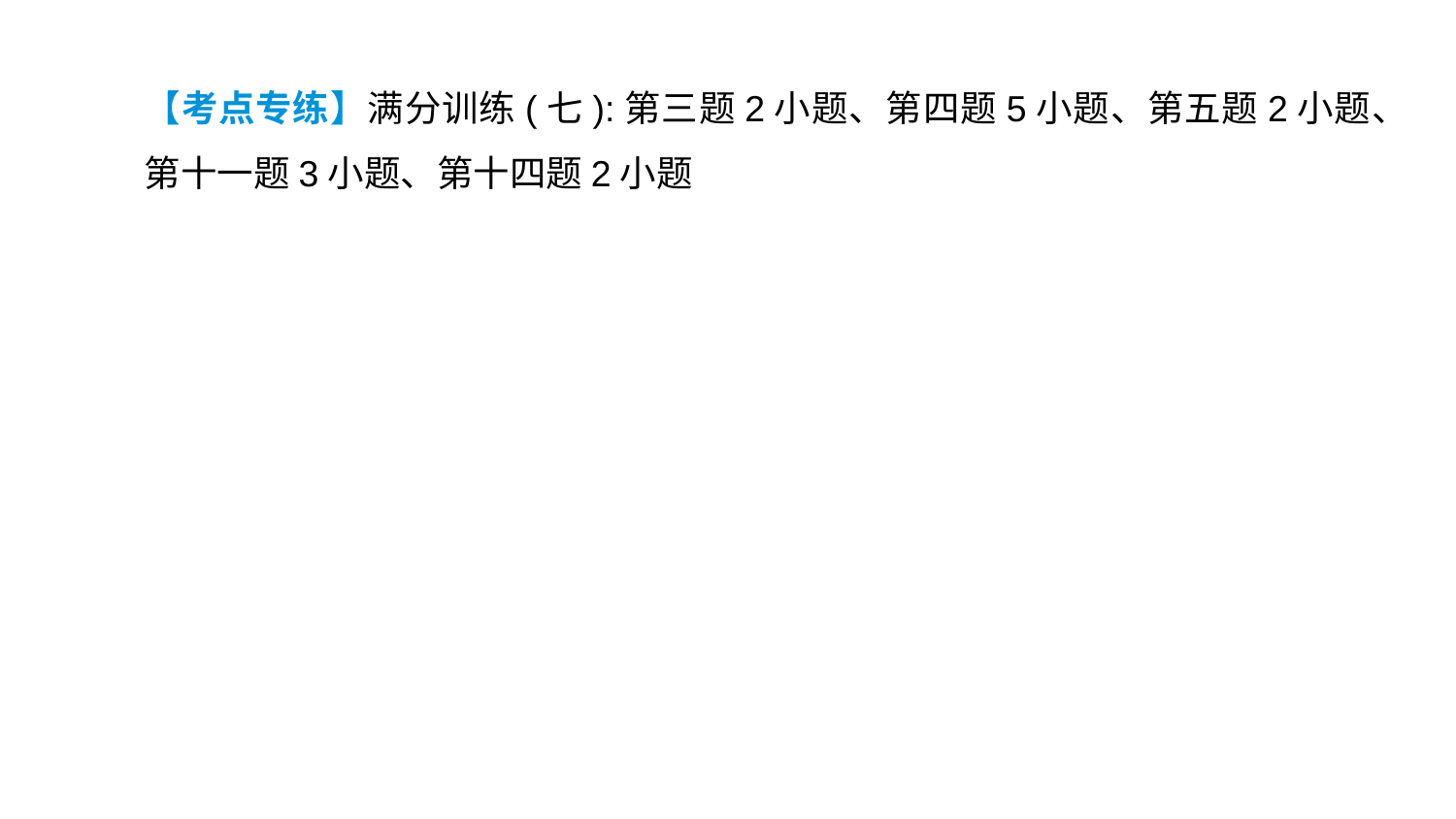

【考点专练】满分训练(七):第三题2小题、第四题5小题、第五题2小题、第十一题3小题、第十四题2小题